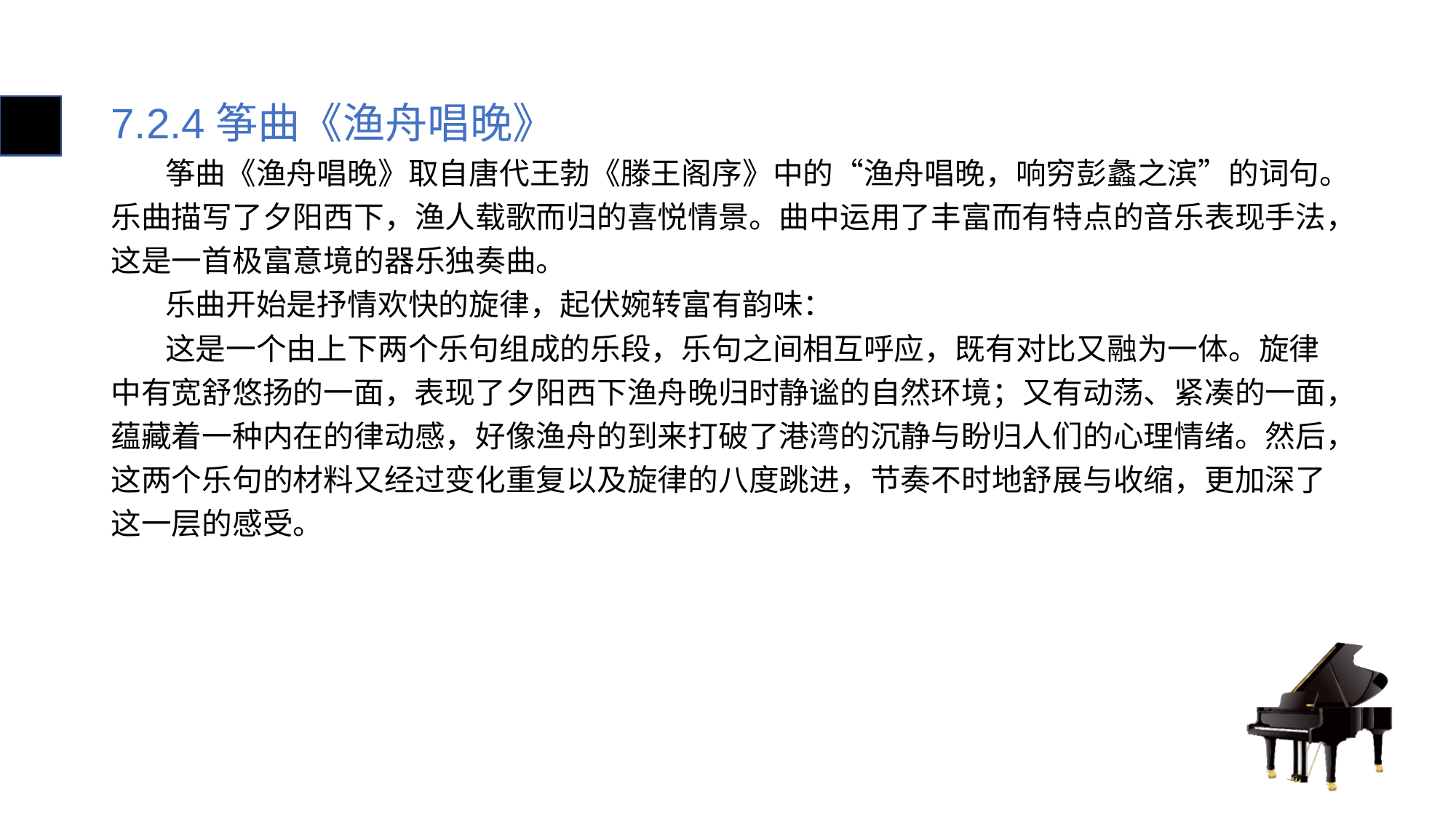

# 7.2.4筝曲《渔舟唱晚》
       筝曲《渔舟唱晚》取自唐代王勃《滕王阁序》中的“渔舟唱晚，响穷彭蠡之滨”的词句。乐曲描写了夕阳西下，渔人载歌而归的喜悦情景。曲中运用了丰富而有特点的音乐表现手法，这是一首极富意境的器乐独奏曲。
       乐曲开始是抒情欢快的旋律，起伏婉转富有韵味：
       这是一个由上下两个乐句组成的乐段，乐句之间相互呼应，既有对比又融为一体。旋律中有宽舒悠扬的一面，表现了夕阳西下渔舟晚归时静谧的自然环境；又有动荡、紧凑的一面，蕴藏着一种内在的律动感，好像渔舟的到来打破了港湾的沉静与盼归人们的心理情绪。然后，这两个乐句的材料又经过变化重复以及旋律的八度跳进，节奏不时地舒展与收缩，更加深了这一层的感受。